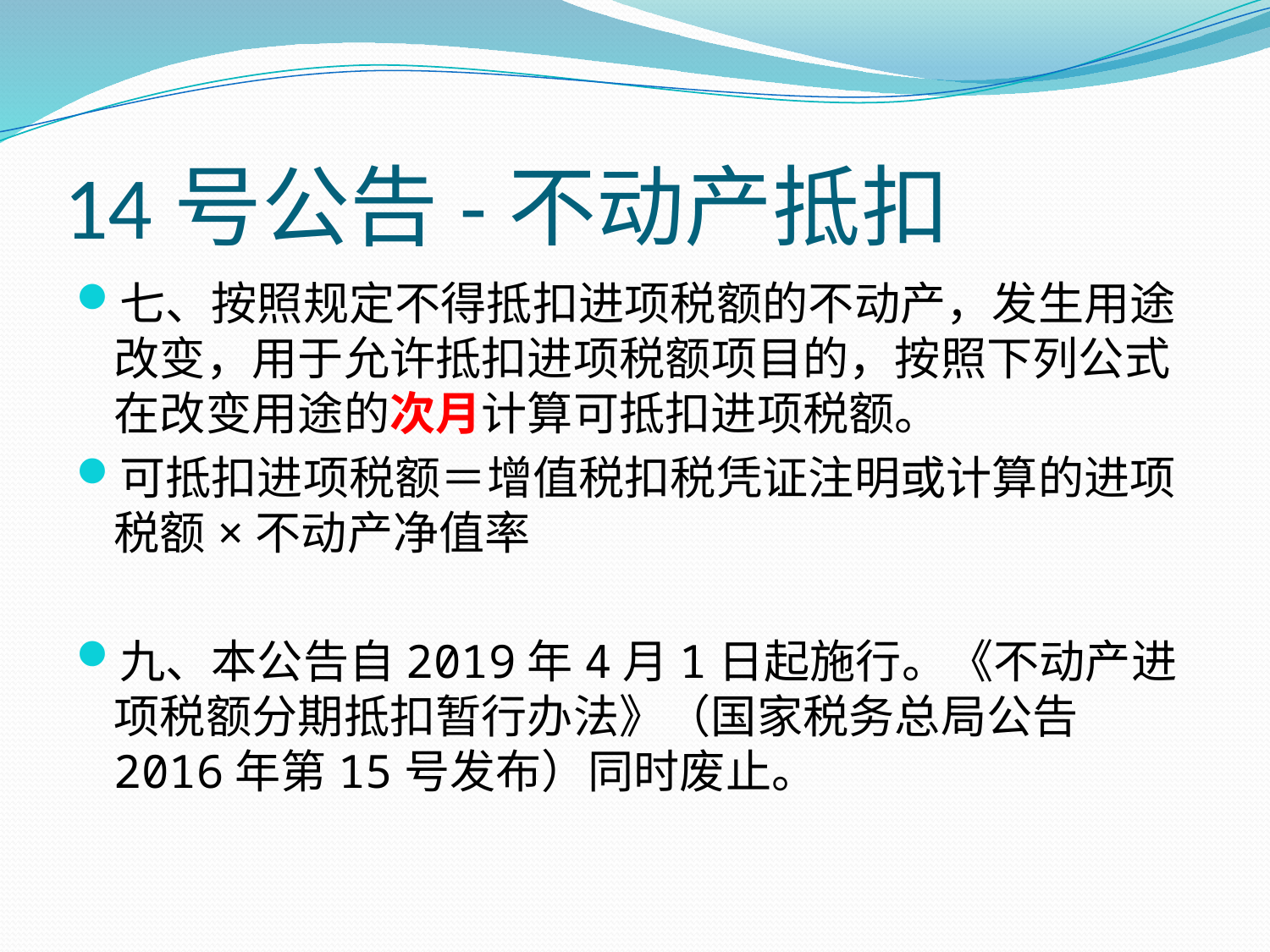

# 14号公告-不动产抵扣
七、按照规定不得抵扣进项税额的不动产，发生用途改变，用于允许抵扣进项税额项目的，按照下列公式在改变用途的次月计算可抵扣进项税额。
可抵扣进项税额＝增值税扣税凭证注明或计算的进项税额×不动产净值率

九、本公告自2019年4月1日起施行。《不动产进项税额分期抵扣暂行办法》（国家税务总局公告2016年第15号发布）同时废止。